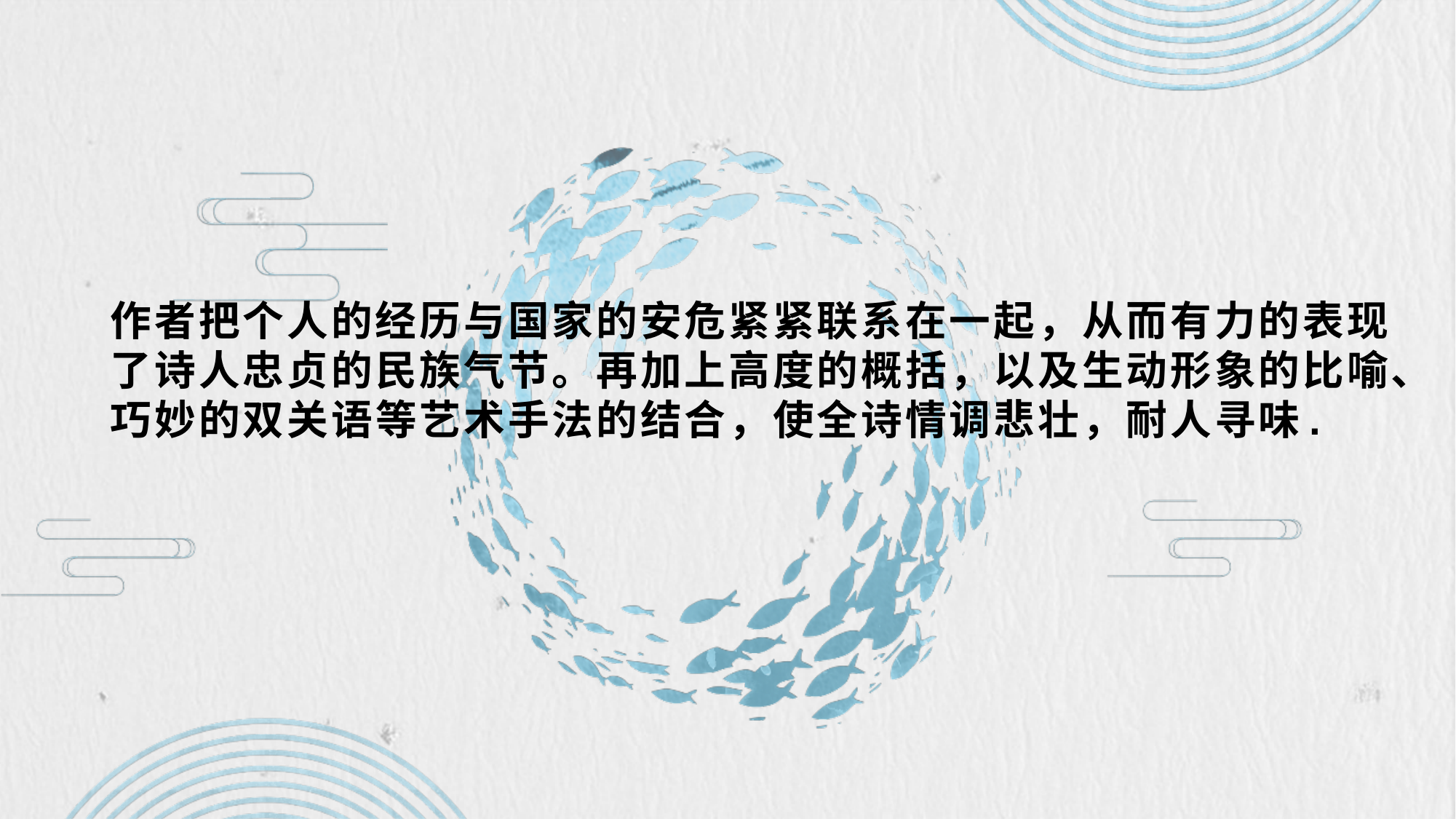

# 作者把个人的经历与国家的安危紧紧联系在一起，从而有力的表现了诗人忠贞的民族气节。再加上高度的概括，以及生动形象的比喻、巧妙的双关语等艺术手法的结合，使全诗情调悲壮，耐人寻味.